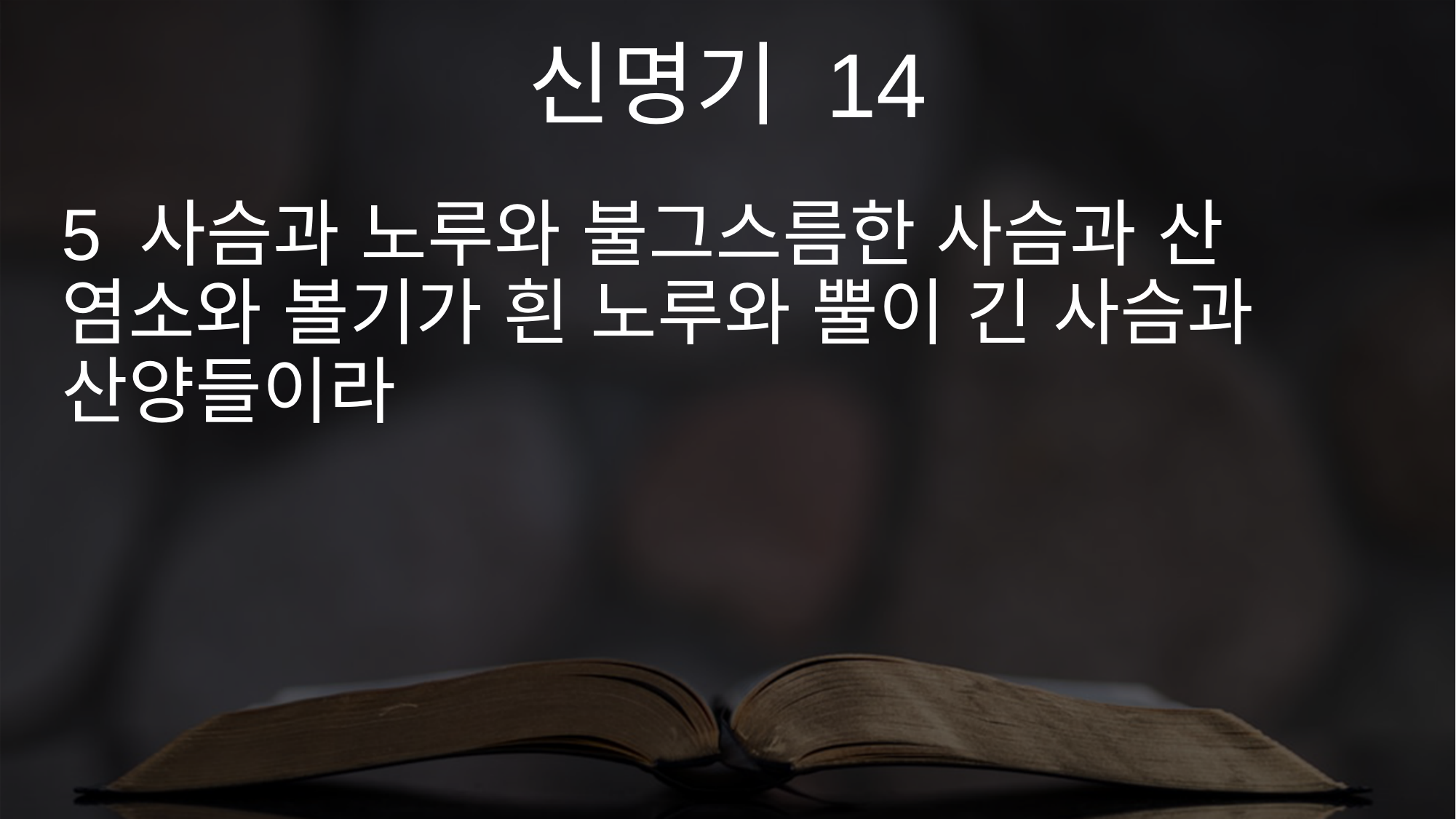

신명기 14
5 사슴과 노루와 불그스름한 사슴과 산 염소와 볼기가 흰 노루와 뿔이 긴 사슴과 산양들이라